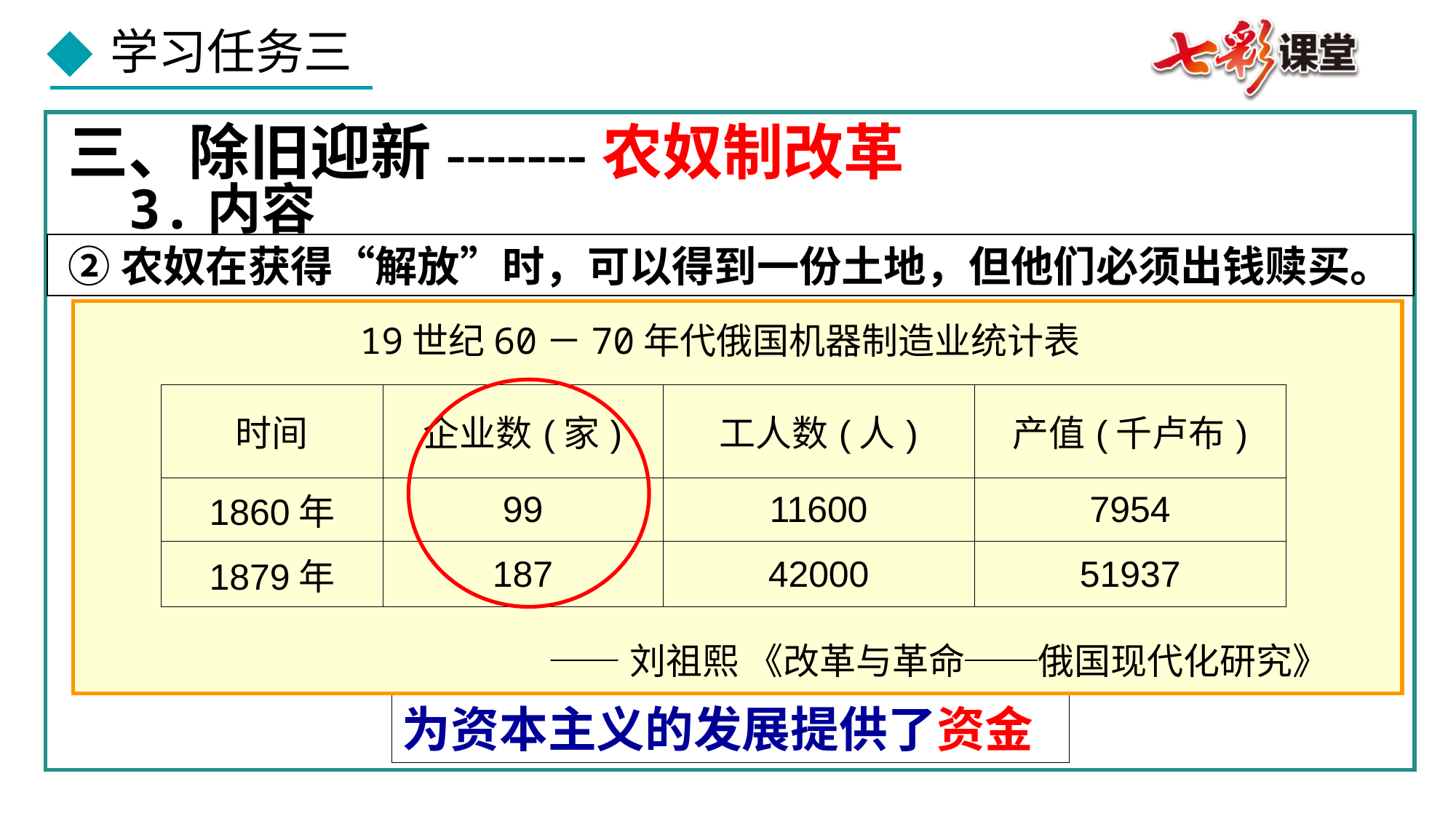

三、除旧迎新-------农奴制改革
3.内容
②农奴在获得“解放”时，可以得到一份土地，但他们必须出钱赎买。

19世纪60－70年代俄国机器制造业统计表

| 时间 | 企业数(家) | 工人数(人) | 产值(千卢布) |
| --- | --- | --- | --- |
| 1860年 | 99 | 11600 | 7954 |
| 1879年 | 187 | 42000 | 51937 |
——刘祖熙 《改革与革命──俄国现代化研究》
为资本主义的发展提供了资金